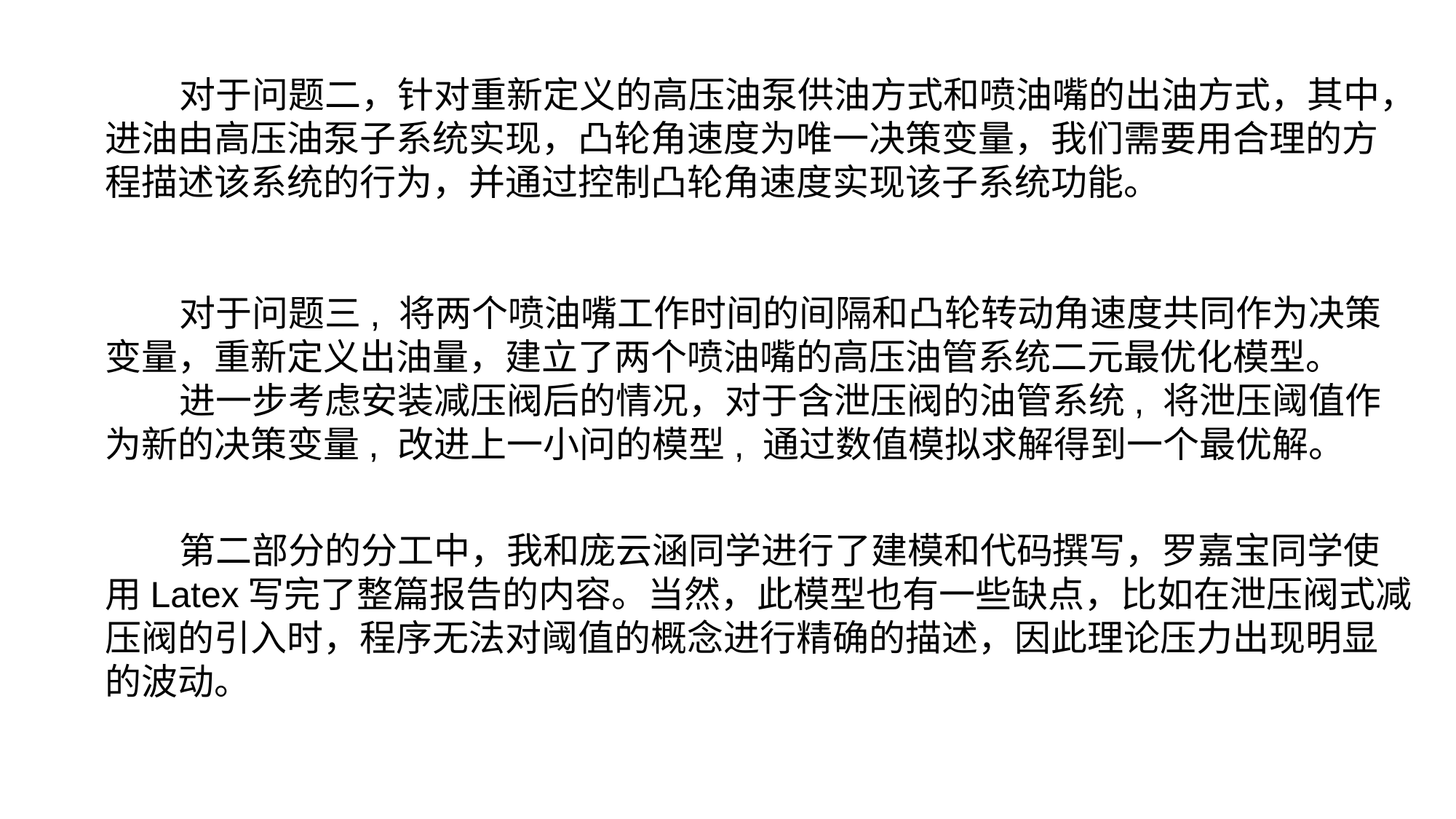

对于问题二，针对重新定义的高压油泵供油方式和喷油嘴的出油方式，其中，进油由高压油泵子系统实现，凸轮角速度为唯一决策变量，我们需要用合理的方程描述该系统的行为，并通过控制凸轮角速度实现该子系统功能。

        对于问题三, 将两个喷油嘴工作时间的间隔和凸轮转动角速度共同作为决策变量，重新定义出油量，建立了两个喷油嘴的高压油管系统二元最优化模型。
        进一步考虑安装减压阀后的情况，对于含泄压阀的油管系统, 将泄压阈值作为新的决策变量, 改进上一小问的模型, 通过数值模拟求解得到一个最优解。

        第二部分的分工中，我和庞云涵同学进行了建模和代码撰写，罗嘉宝同学使用Latex写完了整篇报告的内容。当然，此模型也有一些缺点，比如在泄压阀式减压阀的引入时，程序无法对阈值的概念进行精确的描述，因此理论压力出现明显的波动。